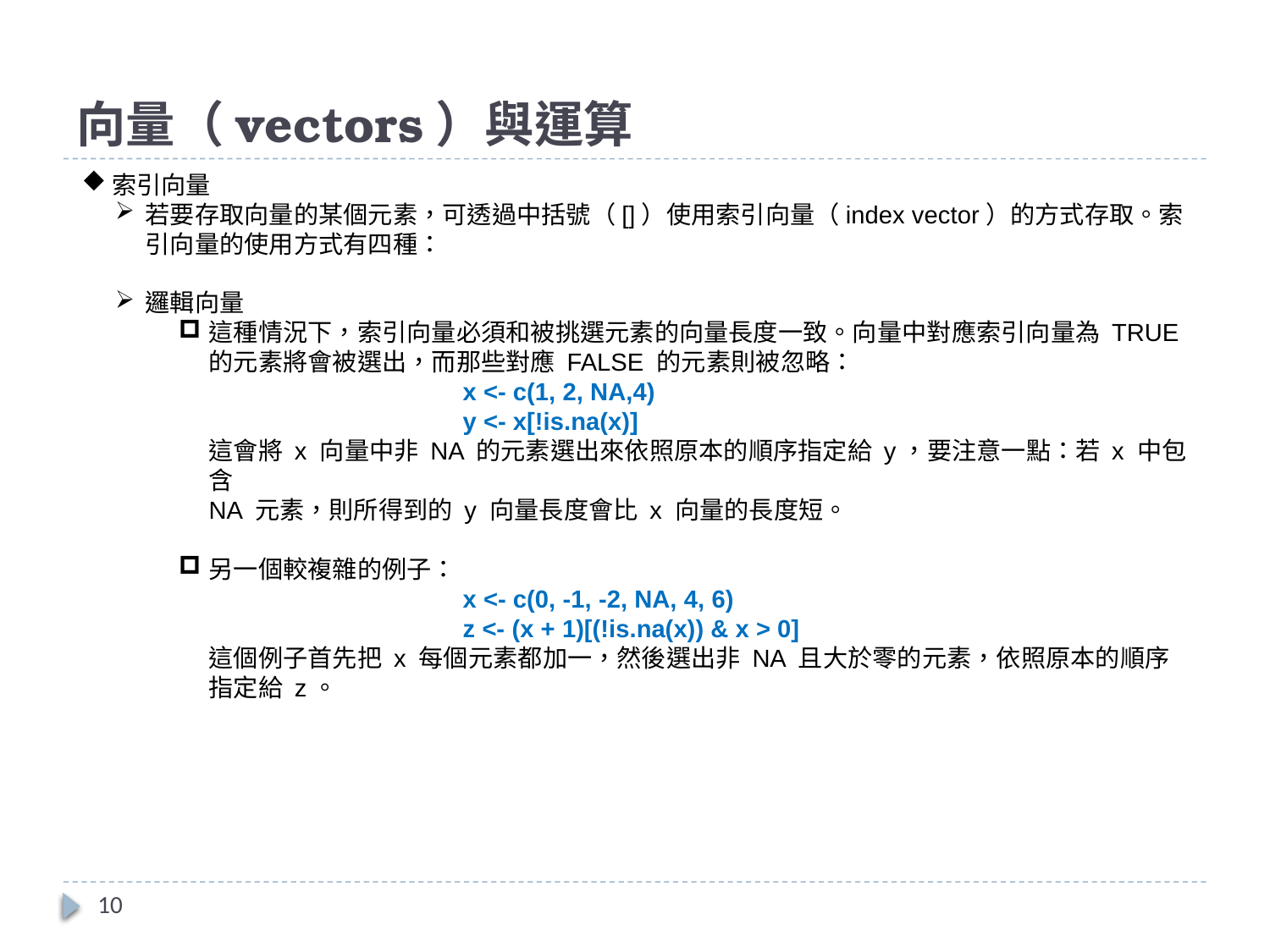

# 向量（vectors）與運算
索引向量
若要存取向量的某個元素，可透過中括號（[]）使用索引向量（index vector）的方式存取。索引向量的使用方式有四種：

邏輯向量
這種情況下，索引向量必須和被挑選元素的向量長度一致。向量中對應索引向量為 TRUE 的元素將會被選出，而那些對應 FALSE 的元素則被忽略：
		x <- c(1, 2, NA,4)
		y <- x[!is.na(x)]
這會將 x 向量中非 NA 的元素選出來依照原本的順序指定給 y，要注意一點：若 x 中包含
NA 元素，則所得到的 y 向量長度會比 x 向量的長度短。

另一個較複雜的例子：
		x <- c(0, -1, -2, NA, 4, 6)
		z <- (x + 1)[(!is.na(x)) & x > 0]
這個例子首先把 x 每個元素都加一，然後選出非 NA 且大於零的元素，依照原本的順序指定給 z。

10